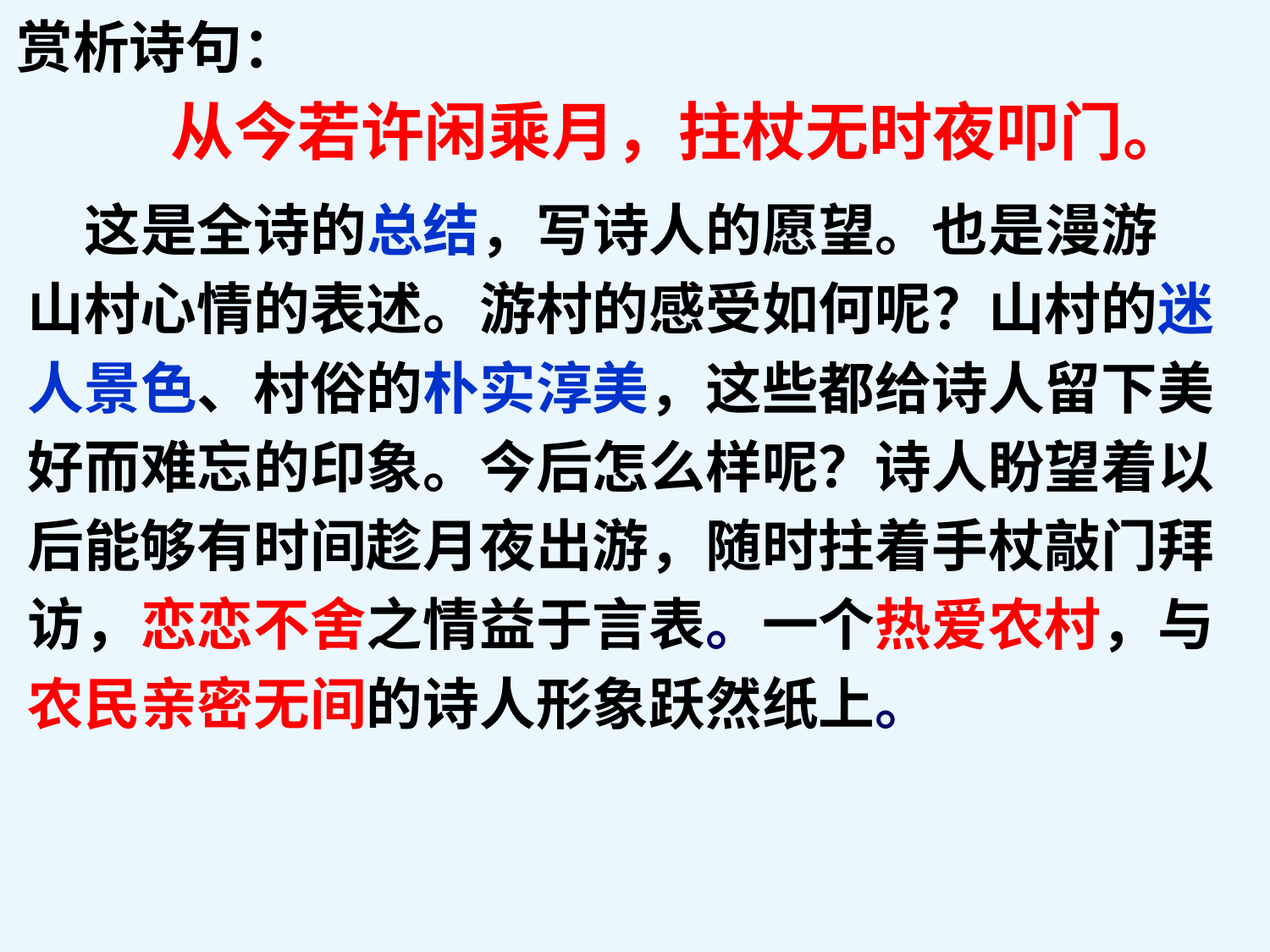

赏析诗句：
从今若许闲乘月，拄杖无时夜叩门。
    这是全诗的总结，写诗人的愿望。也是漫游
山村心情的表述。游村的感受如何呢？山村的迷
人景色、村俗的朴实淳美，这些都给诗人留下美
好而难忘的印象。今后怎么样呢？诗人盼望着以
后能够有时间趁月夜出游，随时拄着手杖敲门拜
访，恋恋不舍之情益于言表。一个热爱农村，与
农民亲密无间的诗人形象跃然纸上。